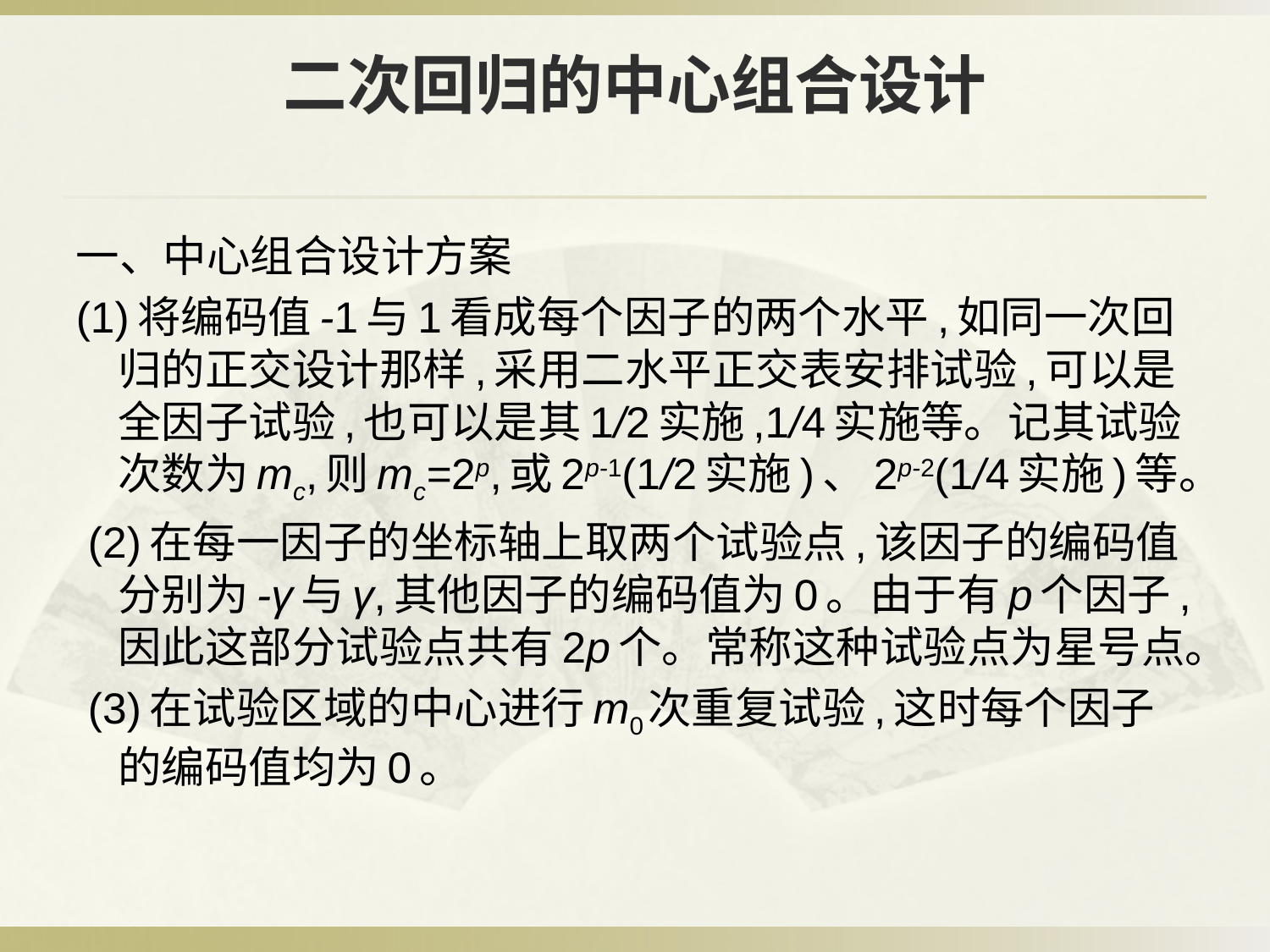

# 二次回归的中心组合设计
一、中心组合设计方案
(1)将编码值-1与1看成每个因子的两个水平,如同一次回归的正交设计那样,采用二水平正交表安排试验,可以是全因子试验,也可以是其1/2实施,1/4实施等。记其试验次数为mc,则mc=2p,或2p-1(1/2实施)、2p-2(1/4实施)等。
 (2)在每一因子的坐标轴上取两个试验点,该因子的编码值分别为-γ与γ,其他因子的编码值为0。由于有p个因子,因此这部分试验点共有2p个。常称这种试验点为星号点。
 (3)在试验区域的中心进行m0次重复试验,这时每个因子的编码值均为0。